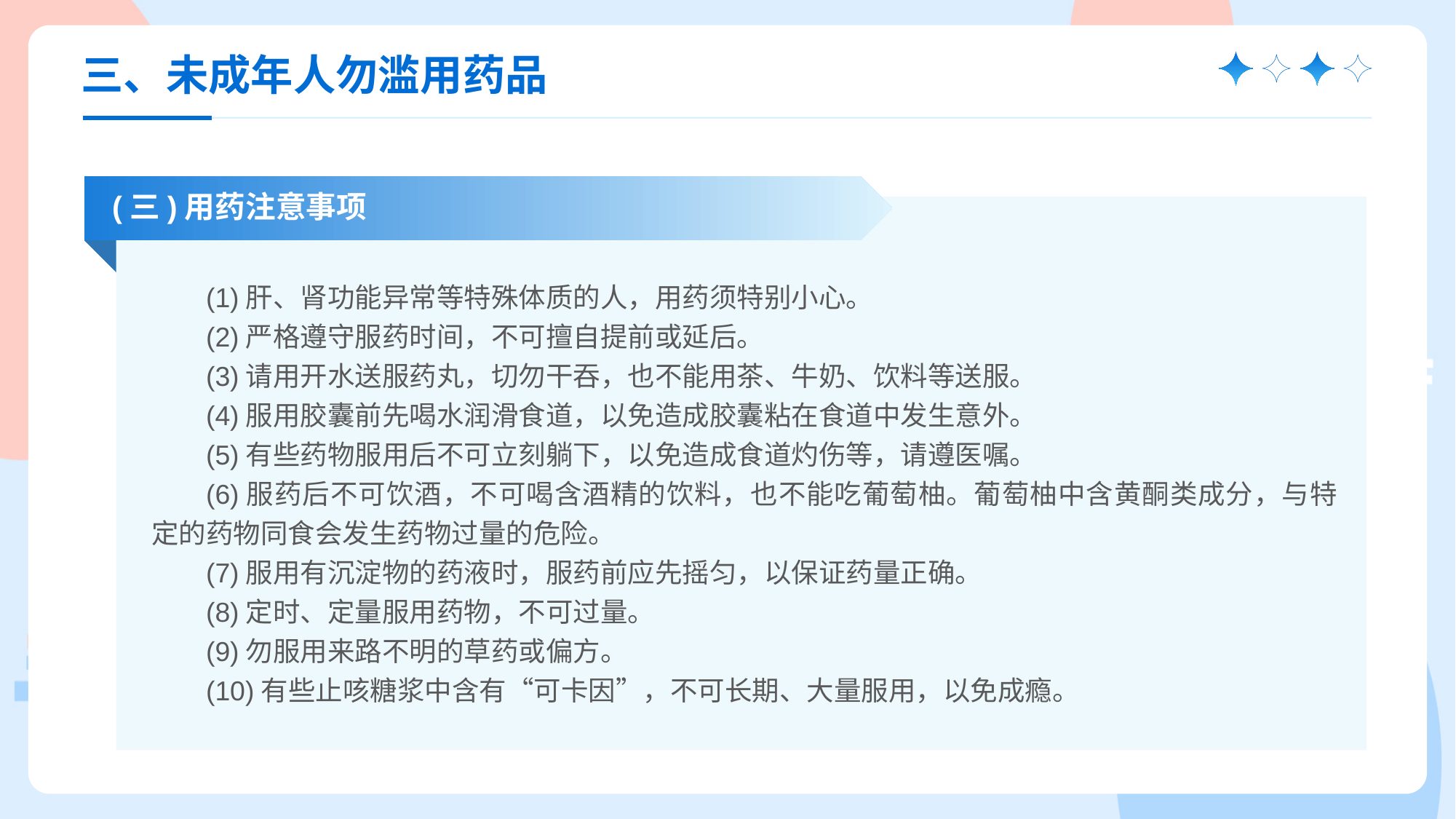

三、未成年人勿滥用药品
(三)用药注意事项

(1)肝、肾功能异常等特殊体质的人，用药须特别小心。
(2)严格遵守服药时间，不可擅自提前或延后。
(3)请用开水送服药丸，切勿干吞，也不能用茶、牛奶、饮料等送服。
(4)服用胶囊前先喝水润滑食道，以免造成胶囊粘在食道中发生意外。
(5)有些药物服用后不可立刻躺下，以免造成食道灼伤等，请遵医嘱。
(6)服药后不可饮酒，不可喝含酒精的饮料，也不能吃葡萄柚。葡萄柚中含黄酮类成分，与特定的药物同食会发生药物过量的危险。
(7)服用有沉淀物的药液时，服药前应先摇匀，以保证药量正确。
(8)定时、定量服用药物，不可过量。
(9)勿服用来路不明的草药或偏方。
(10)有些止咳糖浆中含有“可卡因”，不可长期、大量服用，以免成瘾。